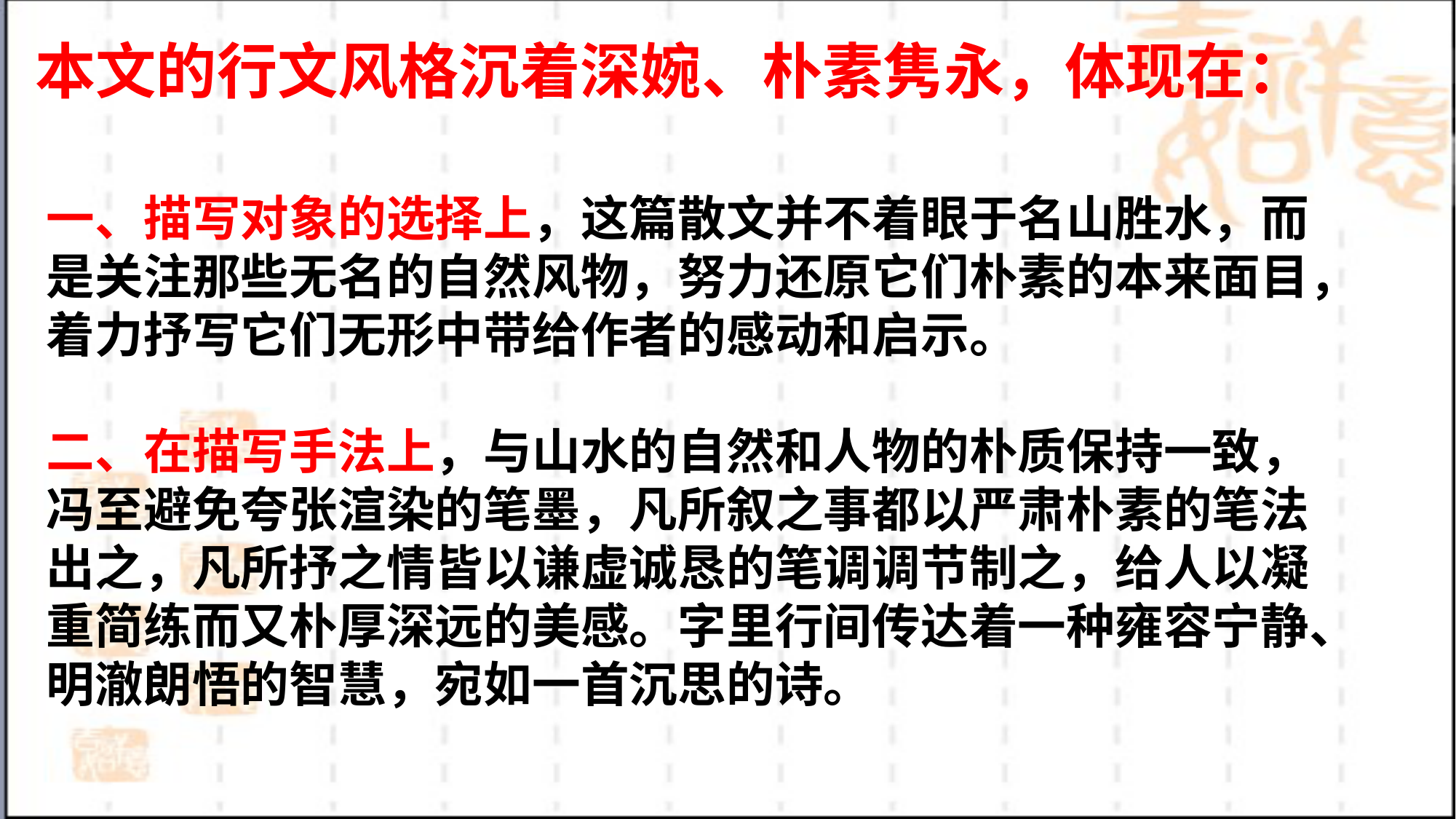

本文的行文风格沉着深婉、朴素隽永，体现在：
一、描写对象的选择上，这篇散文并不着眼于名山胜水，而是关注那些无名的自然风物，努力还原它们朴素的本来面目，着力抒写它们无形中带给作者的感动和启示。

二、在描写手法上，与山水的自然和人物的朴质保持一致，冯至避免夸张渲染的笔墨，凡所叙之事都以严肃朴素的笔法出之，凡所抒之情皆以谦虚诚恳的笔调调节制之，给人以凝重简练而又朴厚深远的美感。字里行间传达着一种雍容宁静、明澈朗悟的智慧，宛如一首沉思的诗。